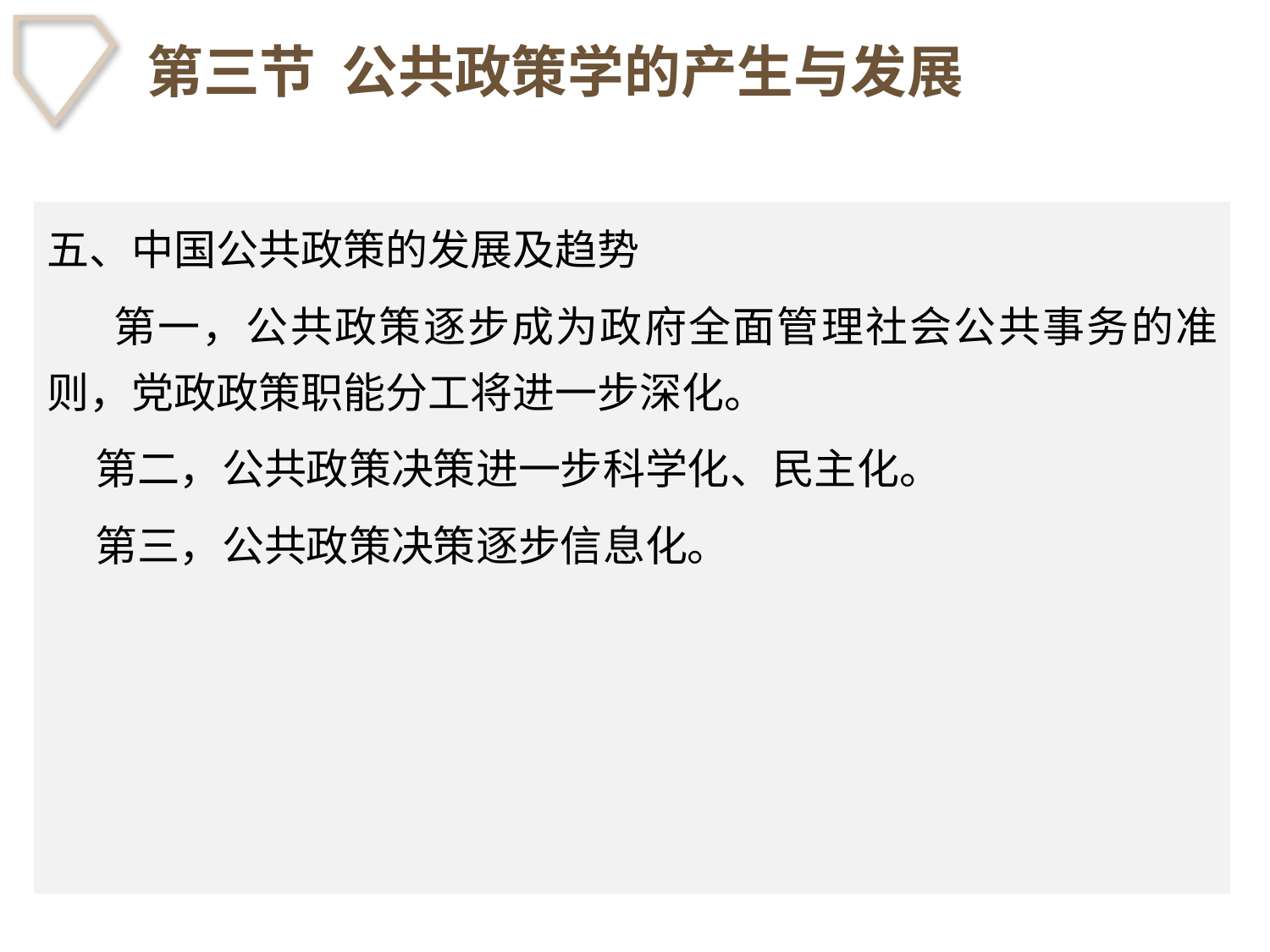

# 第三节  公共政策学的产生与发展
五、中国公共政策的发展及趋势
　  第一，公共政策逐步成为政府全面管理社会公共事务的准则，党政政策职能分工将进一步深化。
    第二，公共政策决策进一步科学化、民主化。
    第三，公共政策决策逐步信息化。